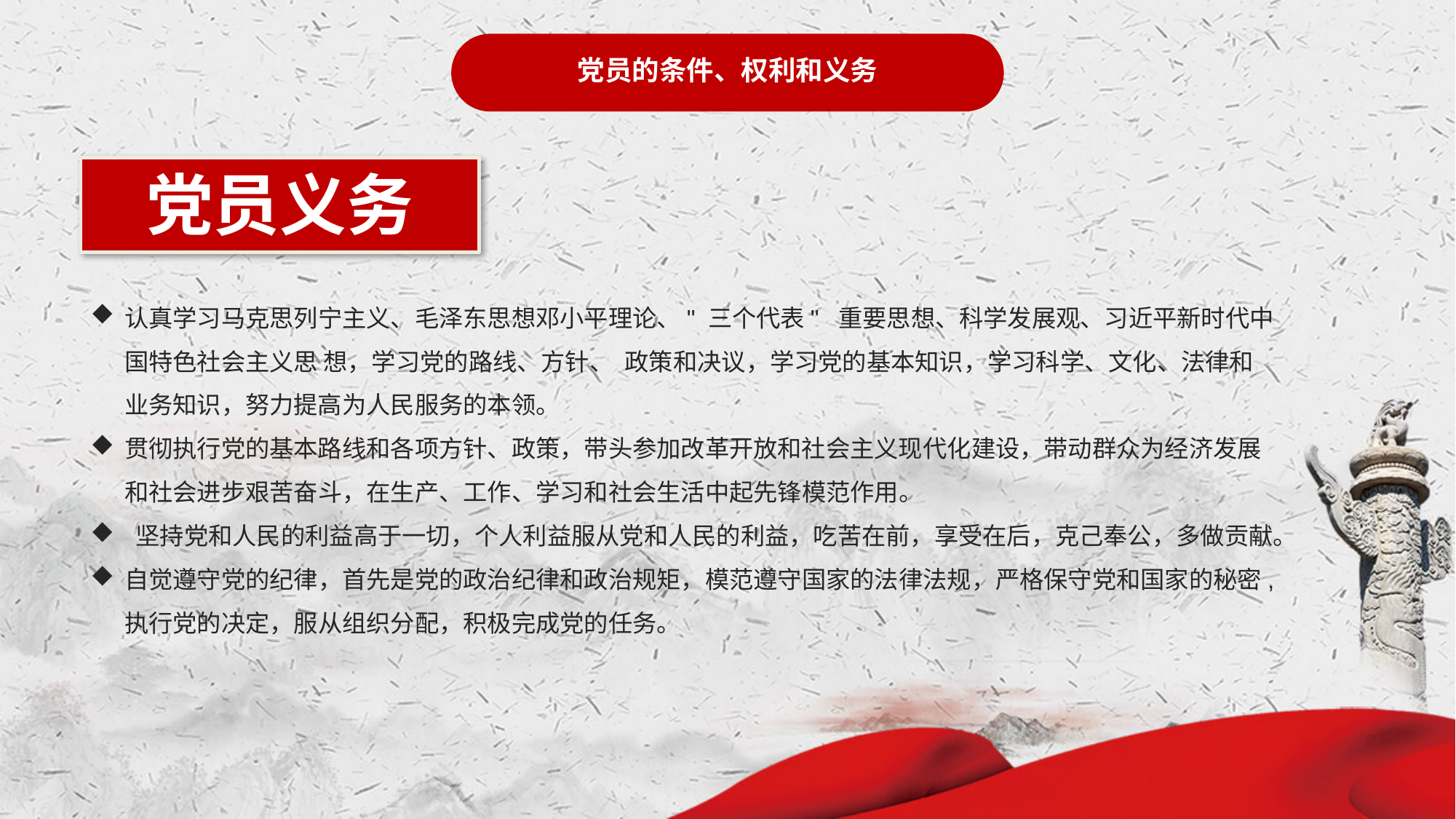

党员的条件、权利和义务

党员义务
认真学习马克思列宁主义、毛泽东思想邓小平理论、" 三个代表"  重要思想、科学发展观、习近平新时代中国特色社会主义思 想，学习党的路线、方针、  政策和决议，学习党的基本知识，学习科学、文化、法律和业务知识，努力提高为人民服务的本领。
贯彻执行党的基本路线和各项方针、政策，带头参加改革开放和社会主义现代化建设，带动群众为经济发展和社会进步艰苦奋斗，在生产、工作、学习和社会生活中起先锋模范作用。
 坚持党和人民的利益高于一切，个人利益服从党和人民的利益，吃苦在前，享受在后，克己奉公，多做贡献。
自觉遵守党的纪律，首先是党的政治纪律和政治规矩，模范遵守国家的法律法规，严格保守党和国家的秘密,执行党的决定，服从组织分配，积极完成党的任务。